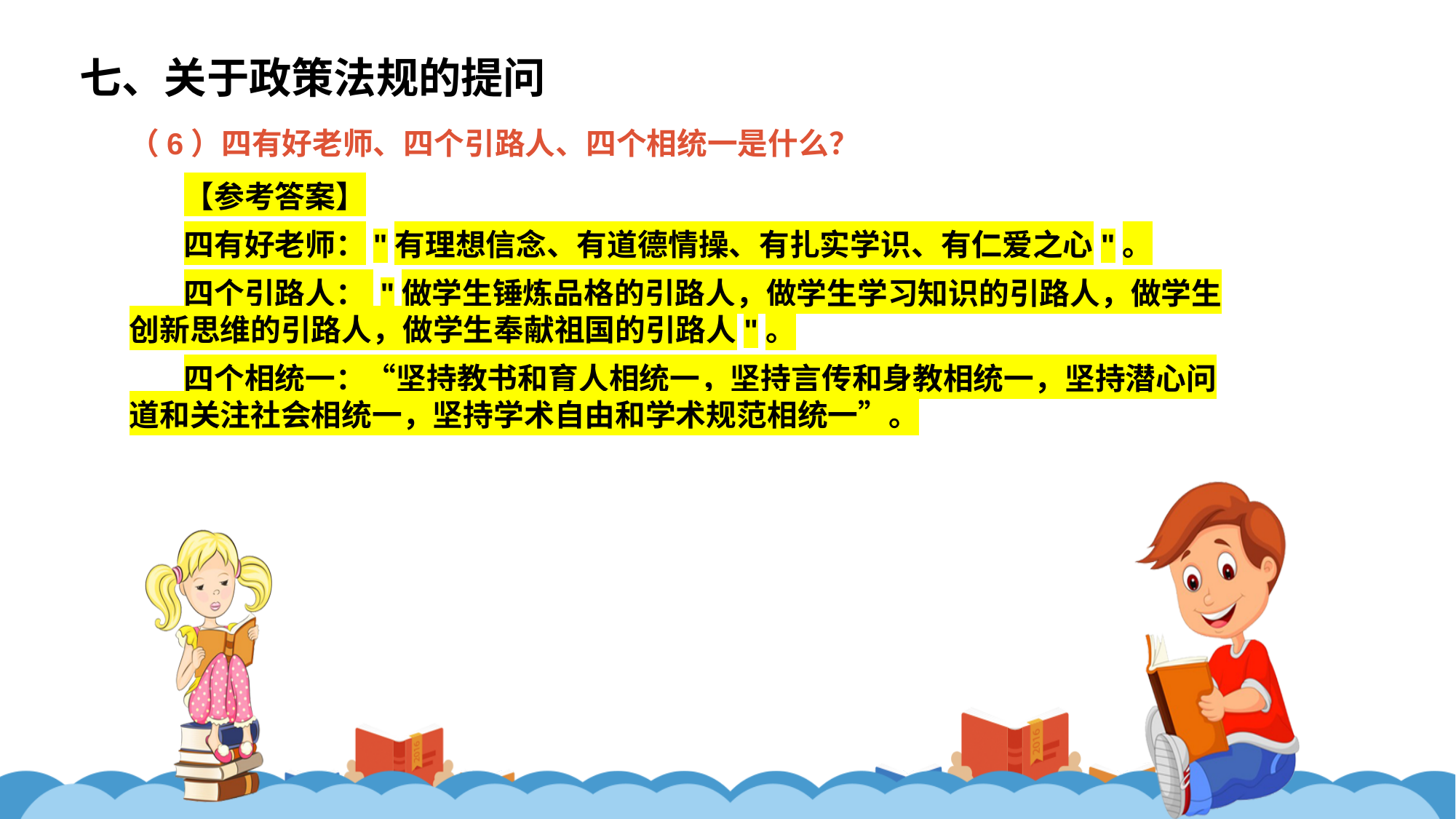

七、关于政策法规的提问
（6）四有好老师、四个引路人、四个相统一是什么？
【参考答案】
四有好老师："有理想信念、有道德情操、有扎实学识、有仁爱之心"。
四个引路人： "做学生锤炼品格的引路人，做学生学习知识的引路人，做学生创新思维的引路人，做学生奉献祖国的引路人"。
四个相统一：“坚持教书和育人相统一，坚持言传和身教相统一，坚持潜心问道和关注社会相统一，坚持学术自由和学术规范相统一”。